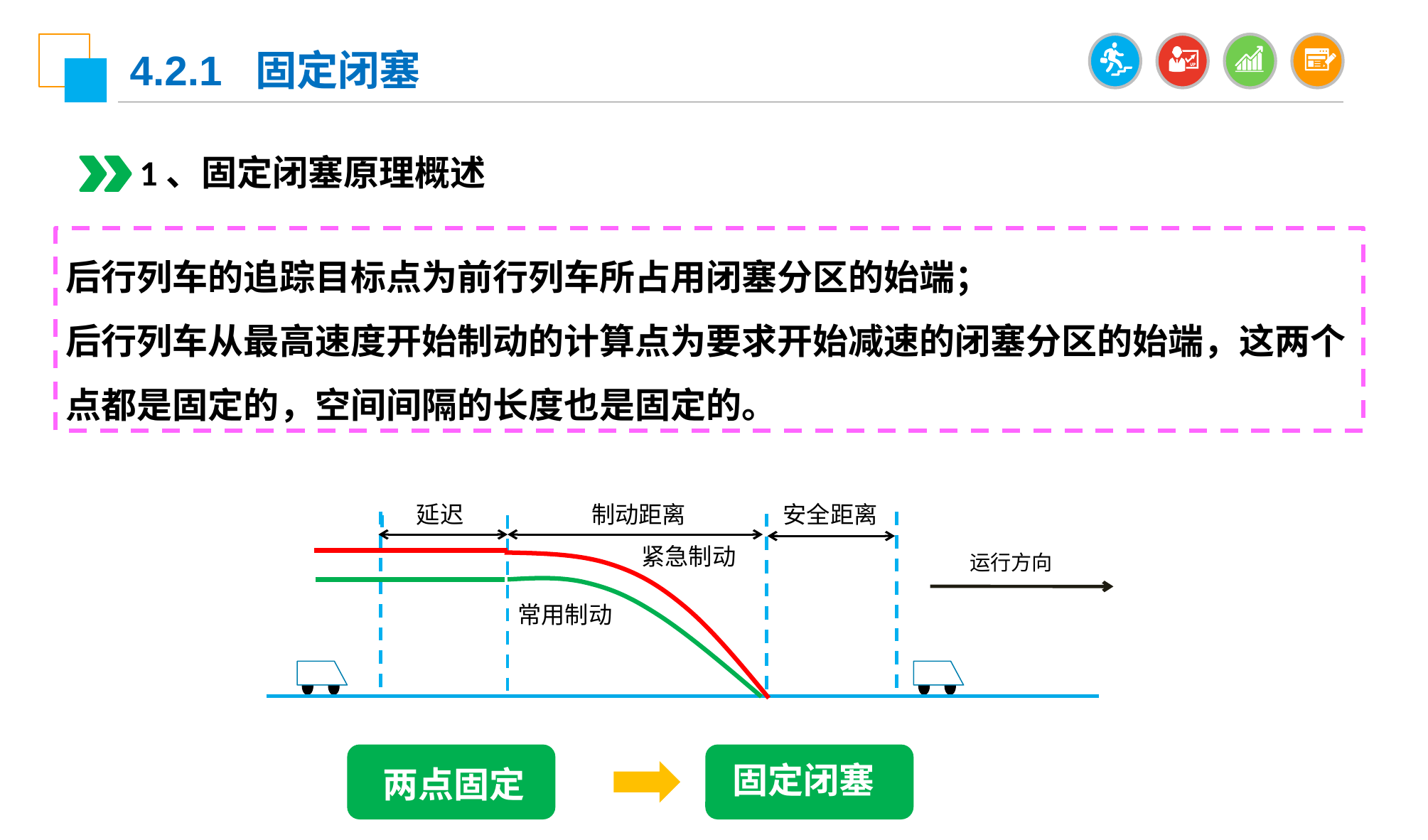

4.2.1  固定闭塞
1、固定闭塞原理概述

后行列车的追踪目标点为前行列车所占用闭塞分区的始端；
后行列车从最高速度开始制动的计算点为要求开始减速的闭塞分区的始端，这两个点都是固定的，空间间隔的长度也是固定的。
延迟
制动距离
安全距离

 运行方向

紧急制动

常用制动

两点固定

固定闭塞